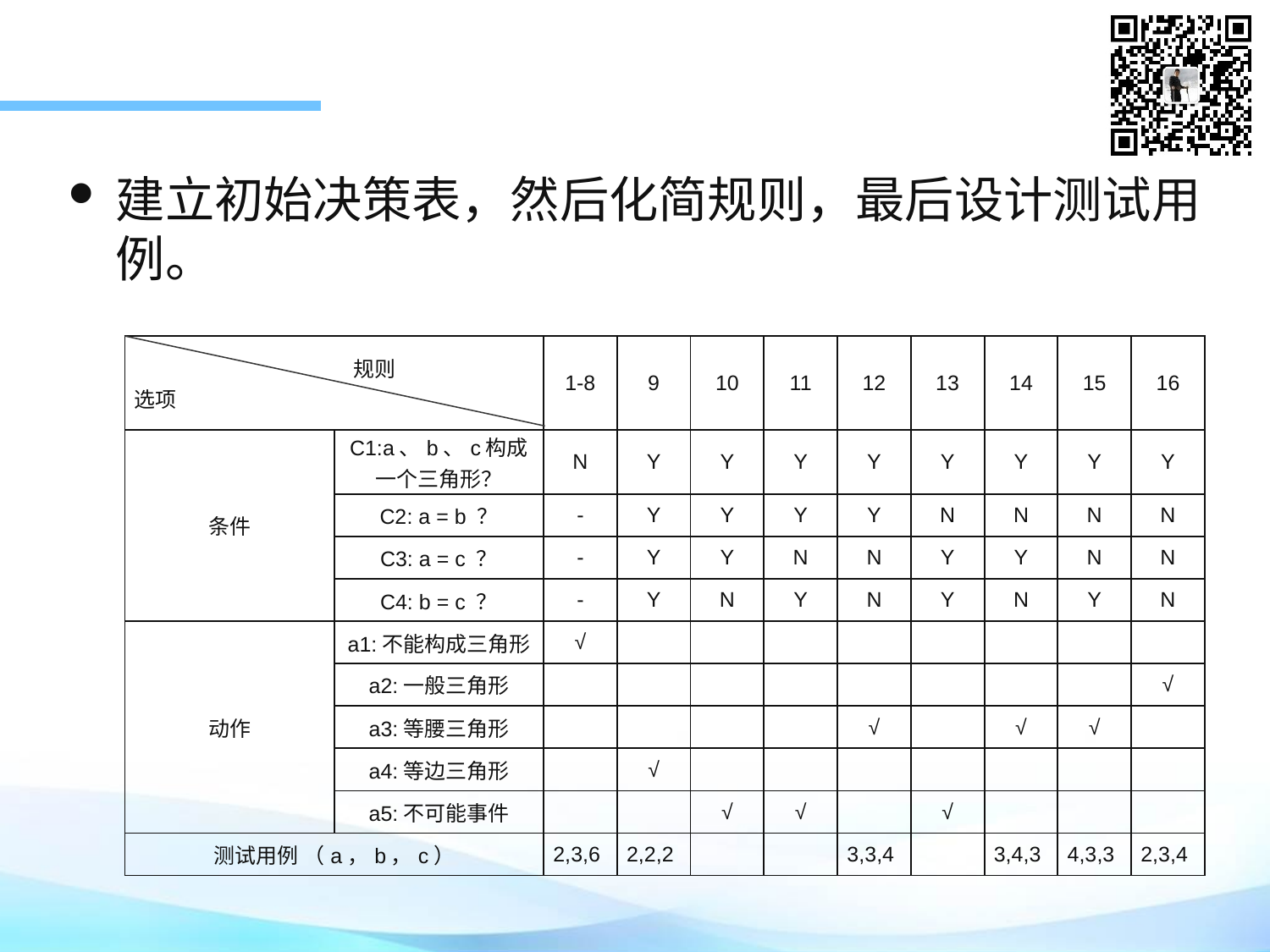

建立初始决策表，然后化简规则，最后设计测试用例。
| 规则 选项 |  | 1-8 | 9 | 10 | 11 | 12 | 13 | 14 | 15 | 16 |
| --- | --- | --- | --- | --- | --- | --- | --- | --- | --- | --- |
| 条件 | C1:a、b、c构成一个三角形？ | N | Y | Y | Y | Y | Y | Y | Y | Y |
|  | C2: a = b ？ | - | Y | Y | Y | Y | N | N | N | N |
|  | C3: a = c ？ | - | Y | Y | N | N | Y | Y | N | N |
|  | C4: b = c ？ | - | Y | N | Y | N | Y | N | Y | N |
| 动作 | a1:不能构成三角形 | √ |  |  |  |  |  |  |  |  |
|  | a2:一般三角形 |  |  |  |  |  |  |  |  | √ |
|  | a3:等腰三角形 |  |  |  |  | √ |  | √ | √ |  |
|  | a4:等边三角形 |  | √ |  |  |  |  |  |  |  |
|  | a5:不可能事件 |  |  | √ | √ |  | √ |  |  |  |
| 测试用例 （a，b，c） |  | 2,3,6 | 2,2,2 |  |  | 3,3,4 |  | 3,4,3 | 4,3,3 | 2,3,4 |